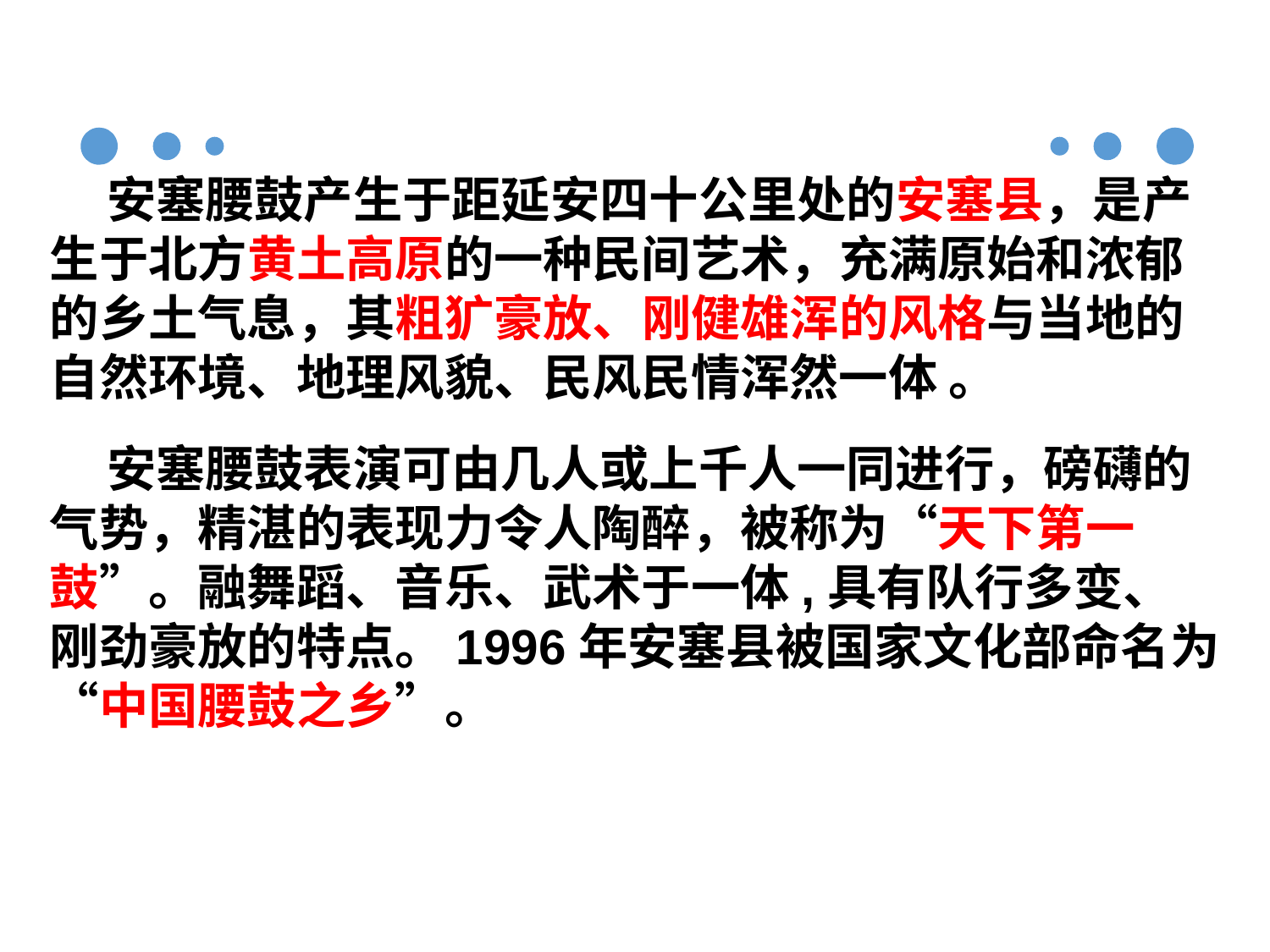

安塞腰鼓产生于距延安四十公里处的安塞县，是产生于北方黄土高原的一种民间艺术，充满原始和浓郁的乡土气息，其粗犷豪放、刚健雄浑的风格与当地的自然环境、地理风貌、民风民情浑然一体 。
    安塞腰鼓表演可由几人或上千人一同进行，磅礴的气势，精湛的表现力令人陶醉，被称为“天下第一鼓”。融舞蹈、音乐、武术于一体,具有队行多变、刚劲豪放的特点。1996年安塞县被国家文化部命名为“中国腰鼓之乡”。